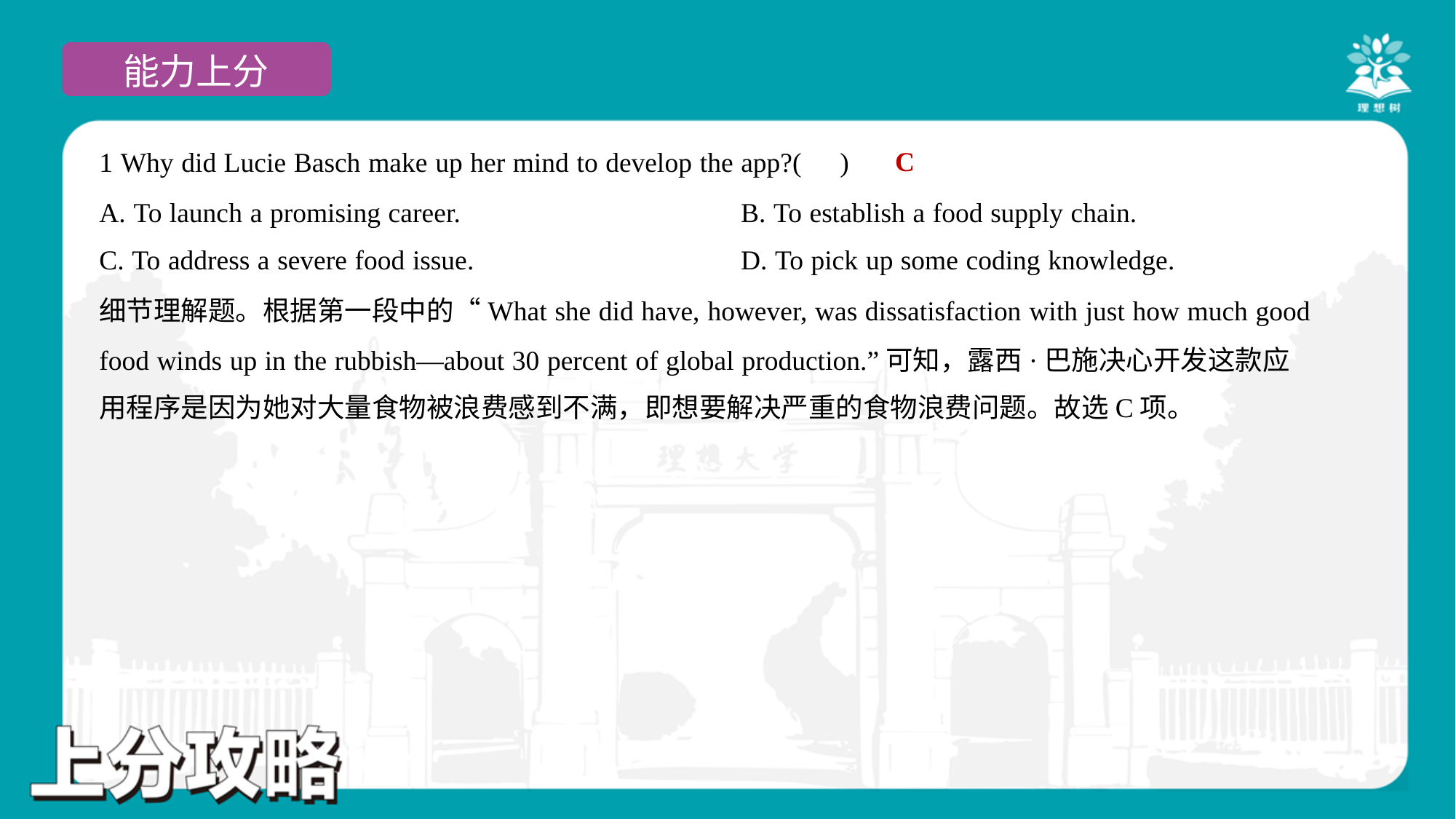

C
1 Why did Lucie Basch make up her mind to develop the app?(     )
A. To launch a promising career.	B. To establish a food supply chain.
C. To address a severe food issue.	D. To pick up some coding knowledge.
细节理解题。根据第一段中的“What she did have, however, was dissatisfaction with just how much good
food winds up in the rubbish—about 30 percent of global production.”可知，露西·巴施决心开发这款应
用程序是因为她对大量食物被浪费感到不满，即想要解决严重的食物浪费问题。故选C项。